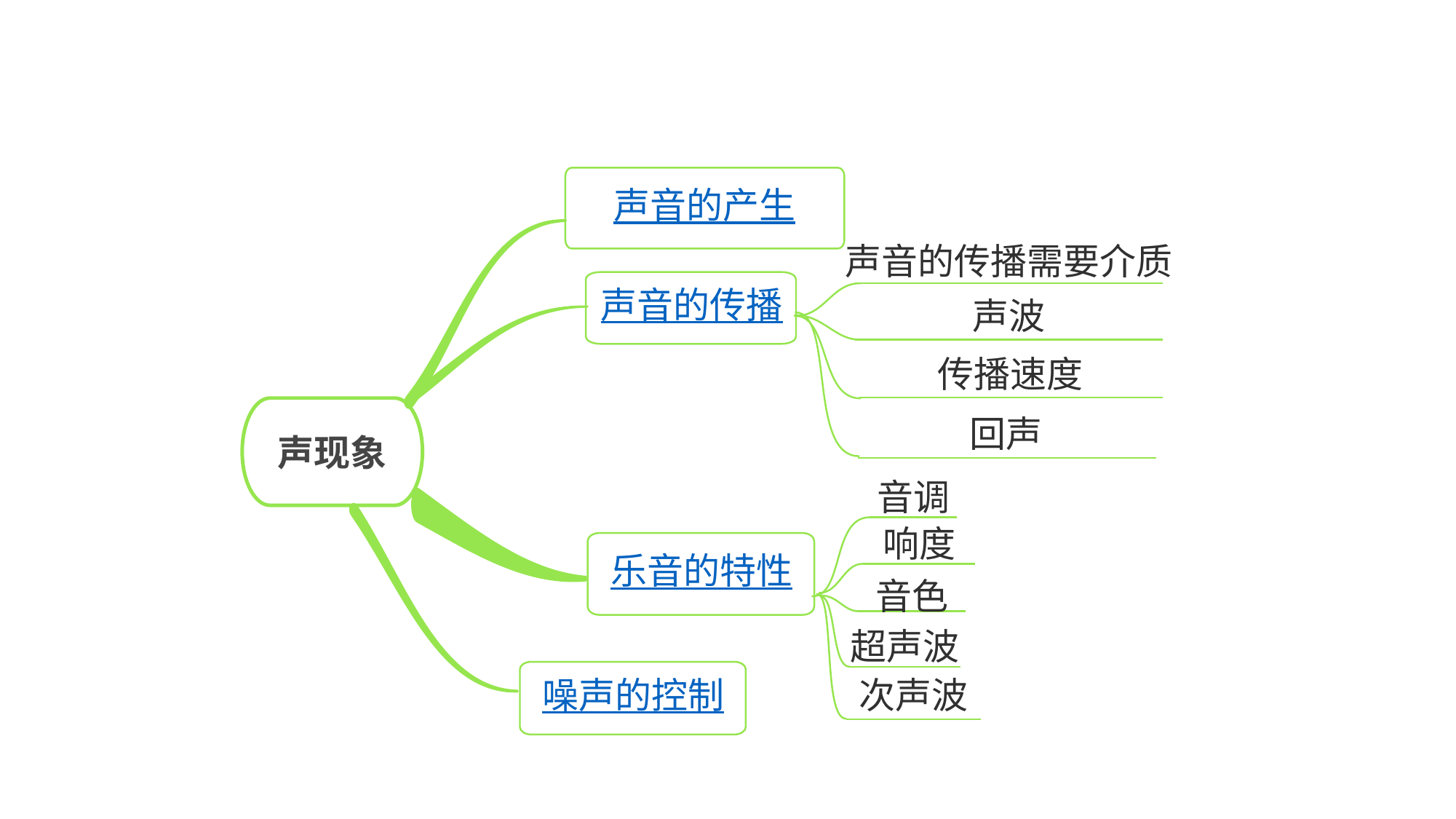

声音的产生

声音的传播需要介质

声音的传播

声波

传播速度

回声
声现象
音调

乐音的特性
响度

噪声的控制
音色

超声波

次声波